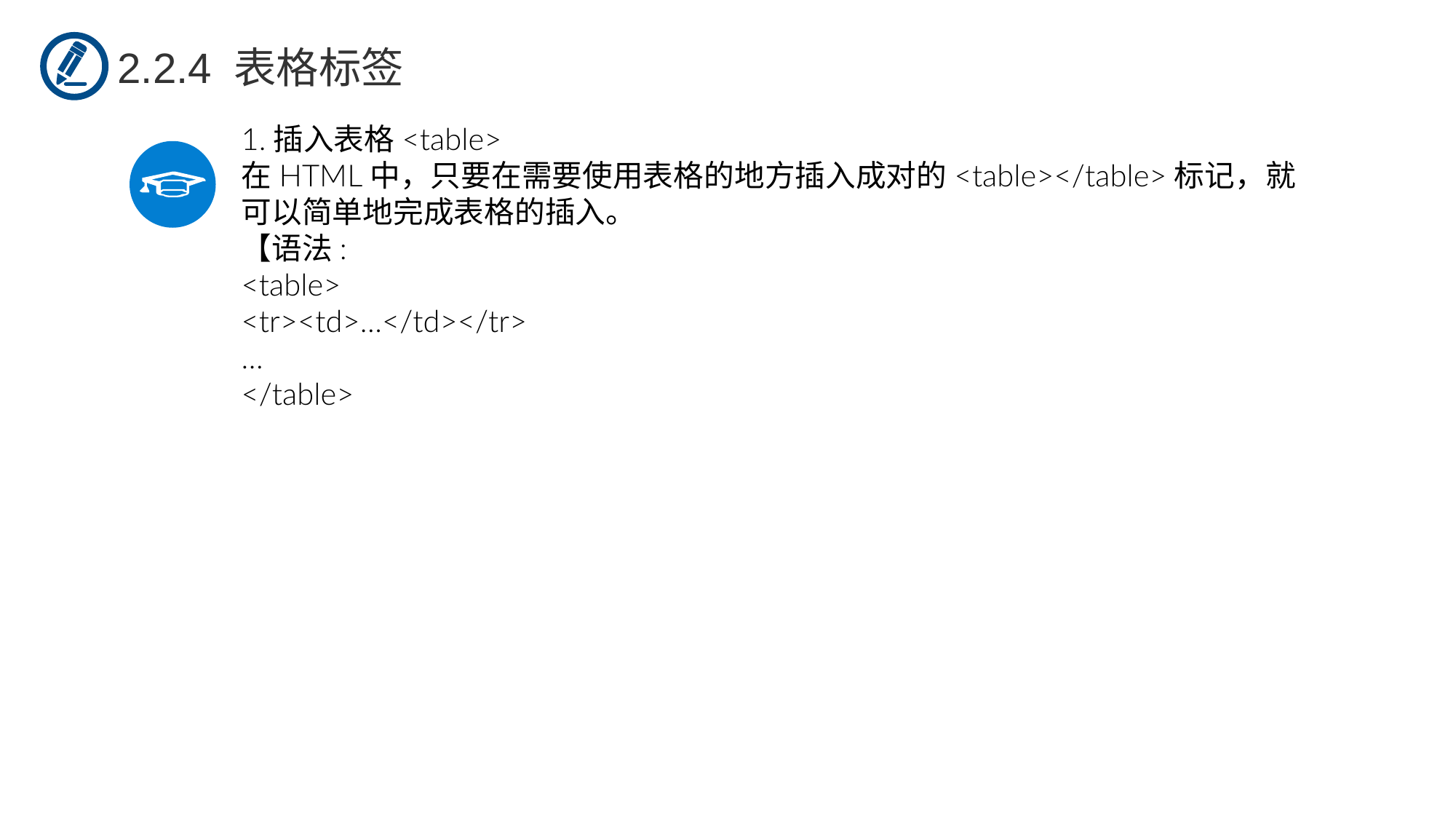

2.2.4 表格标签
1.插入表格<table>
在HTML中，只要在需要使用表格的地方插入成对的<table></table>标记，就可以简单地完成表格的插入。
【语法:
<table>
<tr><td>…</td></tr>
…
</table>